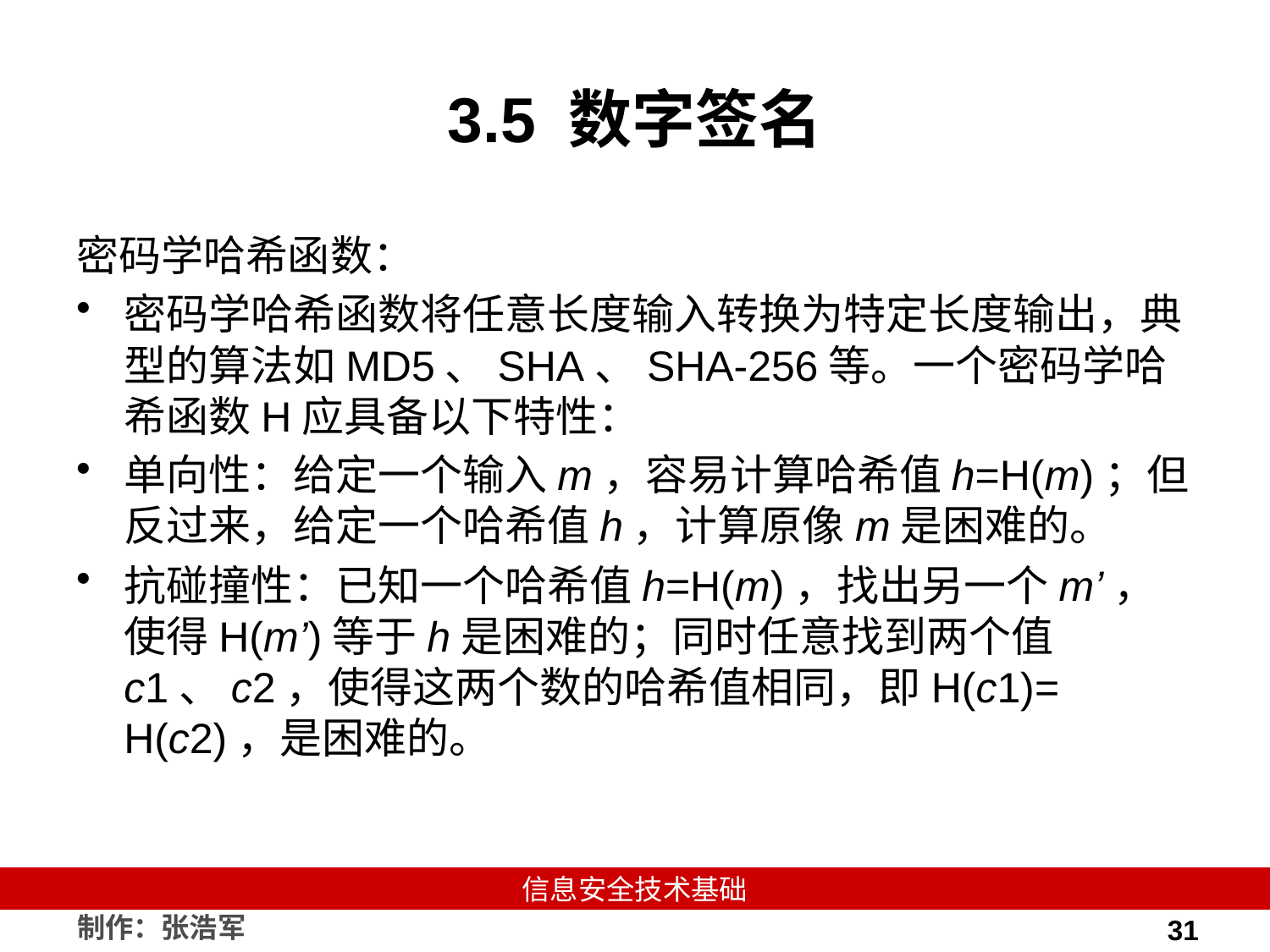

# 3.5 数字签名
密码学哈希函数：
密码学哈希函数将任意长度输入转换为特定长度输出，典型的算法如MD5、SHA、SHA-256等。一个密码学哈希函数H应具备以下特性：
单向性：给定一个输入m，容易计算哈希值h=H(m)；但反过来，给定一个哈希值h，计算原像m是困难的。
抗碰撞性：已知一个哈希值h=H(m)，找出另一个m’，使得H(m’)等于h是困难的；同时任意找到两个值c1、c2，使得这两个数的哈希值相同，即H(c1)= H(c2)，是困难的。

31